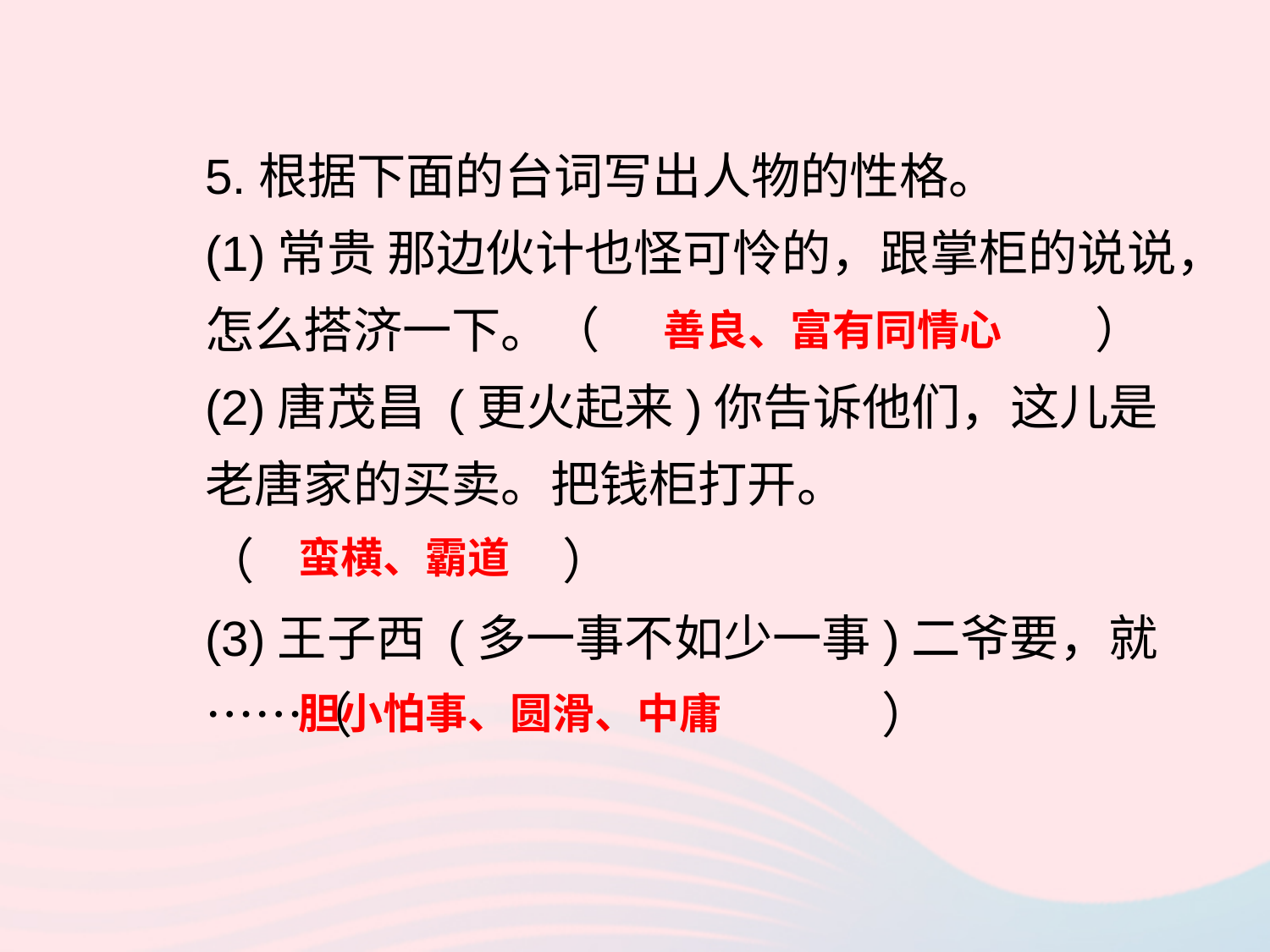

5.根据下面的台词写出人物的性格。
(1)常贵 那边伙计也怪可怜的，跟掌柜的说说，怎么搭济一下。（                                             ）
(2)唐茂昌 (更火起来)你告诉他们，这儿是老唐家的买卖。把钱柜打开。
（                            ）
(3)王子西 (多一事不如少一事)二爷要，就……（                                                ）
善良、富有同情心
蛮横、霸道
胆小怕事、圆滑、中庸